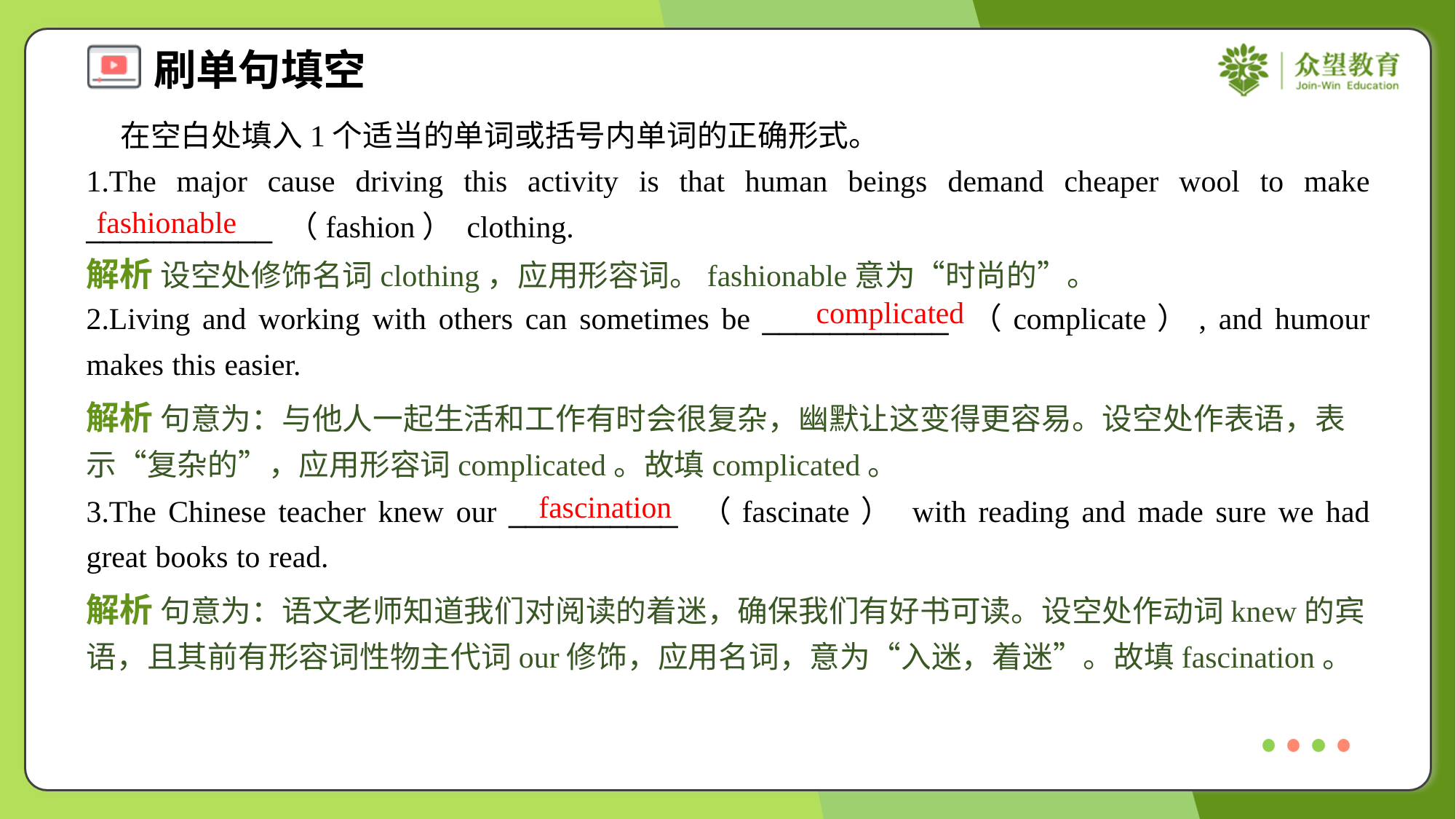

在空白处填入1个适当的单词或括号内单词的正确形式。
1.The major cause driving this activity is that human beings demand cheaper wool to make ___________ （fashion） clothing.
fashionable
解析 设空处修饰名词clothing，应用形容词。fashionable意为“时尚的”。
complicated
2.Living and working with others can sometimes be ___________ （complicate）, and humour makes this easier.
解析 句意为：与他人一起生活和工作有时会很复杂，幽默让这变得更容易。设空处作表语，表示“复杂的”，应用形容词complicated。故填complicated。
fascination
3.The Chinese teacher knew our __________ （fascinate） with reading and made sure we had great books to read.
解析 句意为：语文老师知道我们对阅读的着迷，确保我们有好书可读。设空处作动词knew的宾语，且其前有形容词性物主代词our修饰，应用名词，意为“入迷，着迷”。故填fascination。